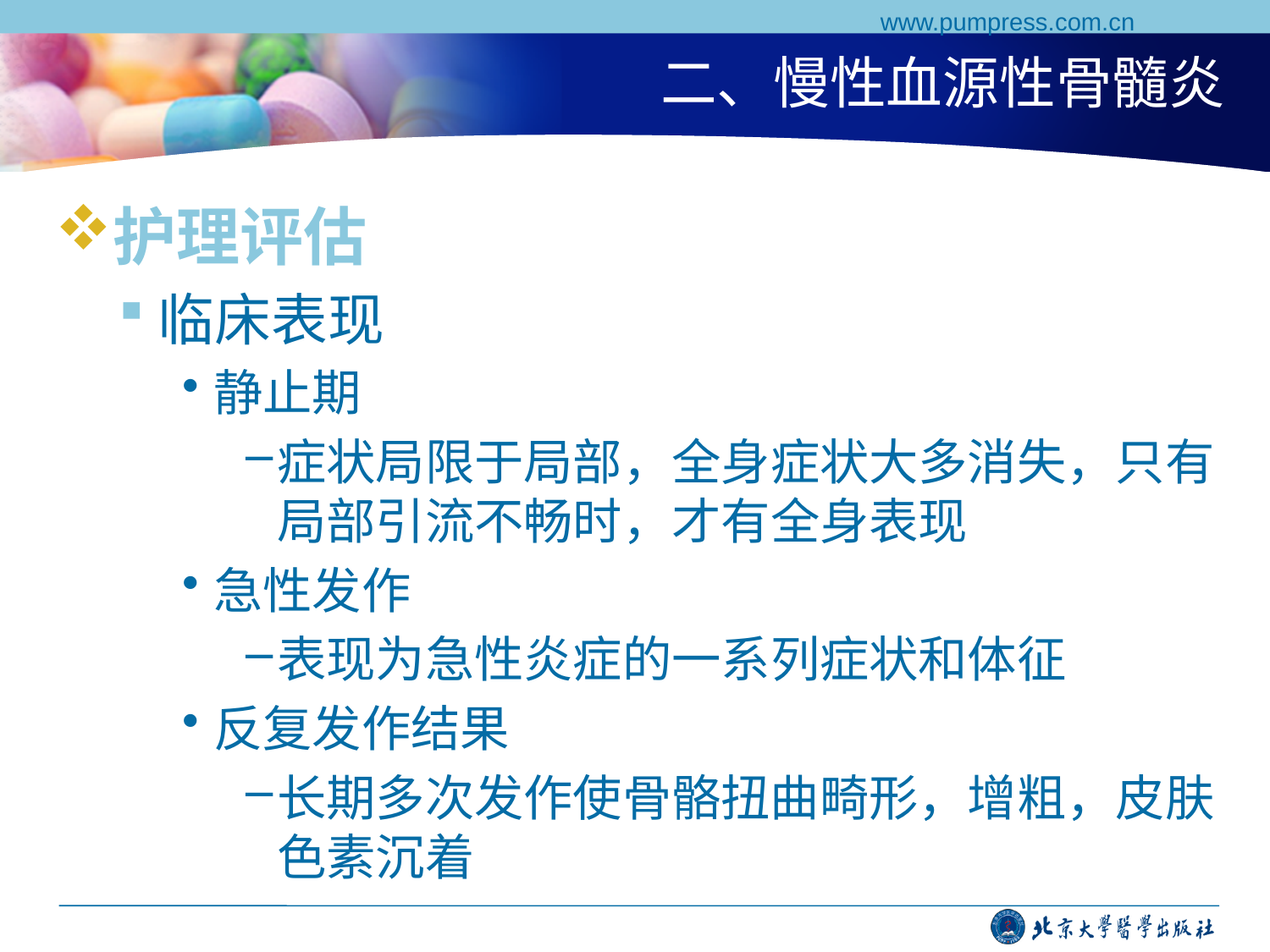

www.pumpress.com.cn
# 二、慢性血源性骨髓炎
护理评估
临床表现
静止期
症状局限于局部，全身症状大多消失，只有局部引流不畅时，才有全身表现
急性发作
表现为急性炎症的一系列症状和体征
反复发作结果
长期多次发作使骨骼扭曲畸形，增粗，皮肤色素沉着